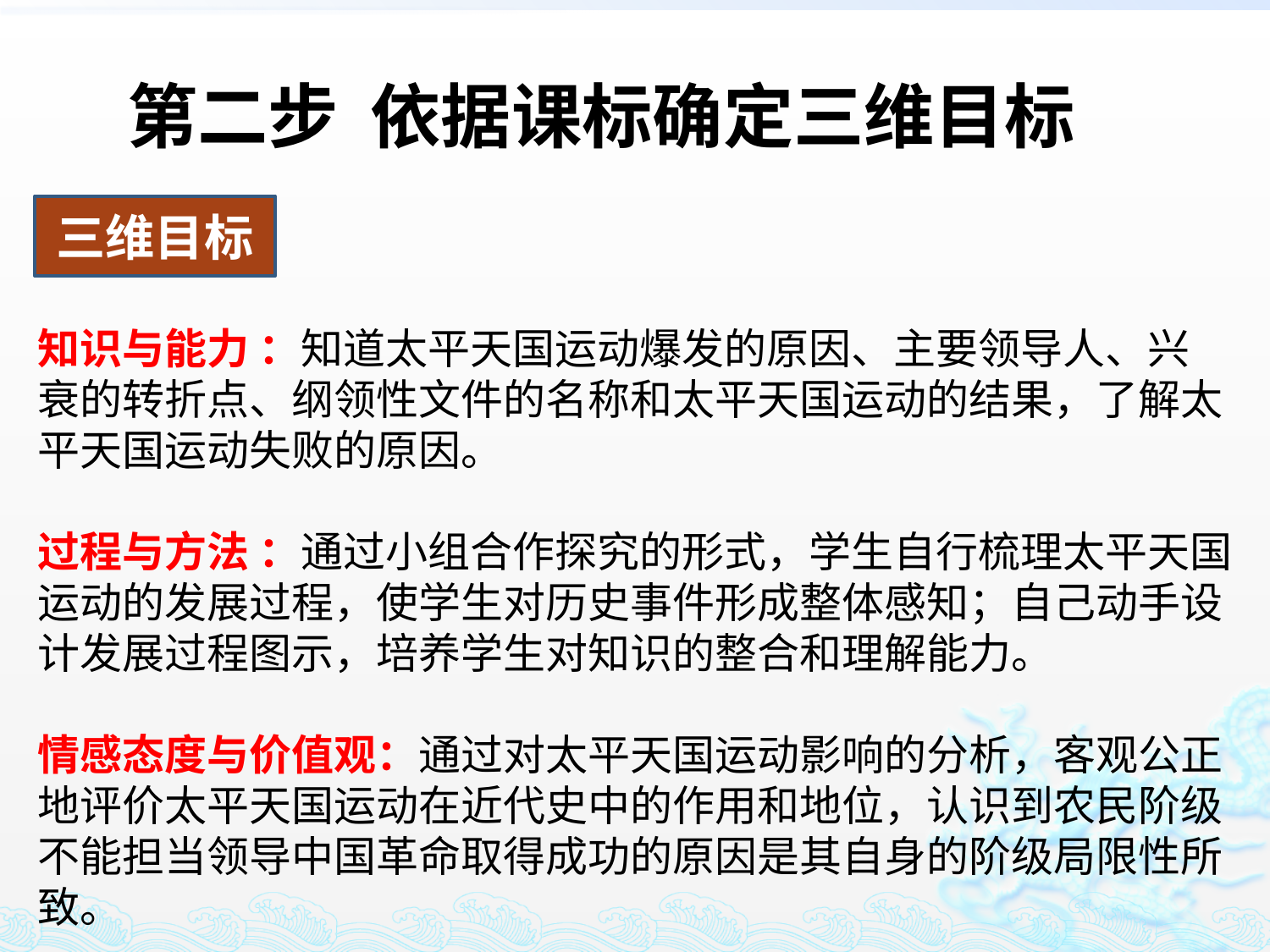

第二步  依据课标确定三维目标
三维目标
知识与能力 ：知道太平天国运动爆发的原因、主要领导人、兴 衰的转折点、纲领性文件的名称和太平天国运动的结果，了解太平天国运动失败的原因。

过程与方法 ：通过小组合作探究的形式，学生自行梳理太平天国运动的发展过程，使学生对历史事件形成整体感知；自己动手设计发展过程图示，培养学生对知识的整合和理解能力。

情感态度与价值观：通过对太平天国运动影响的分析，客观公正地评价太平天国运动在近代史中的作用和地位，认识到农民阶级不能担当领导中国革命取得成功的原因是其自身的阶级局限性所致。